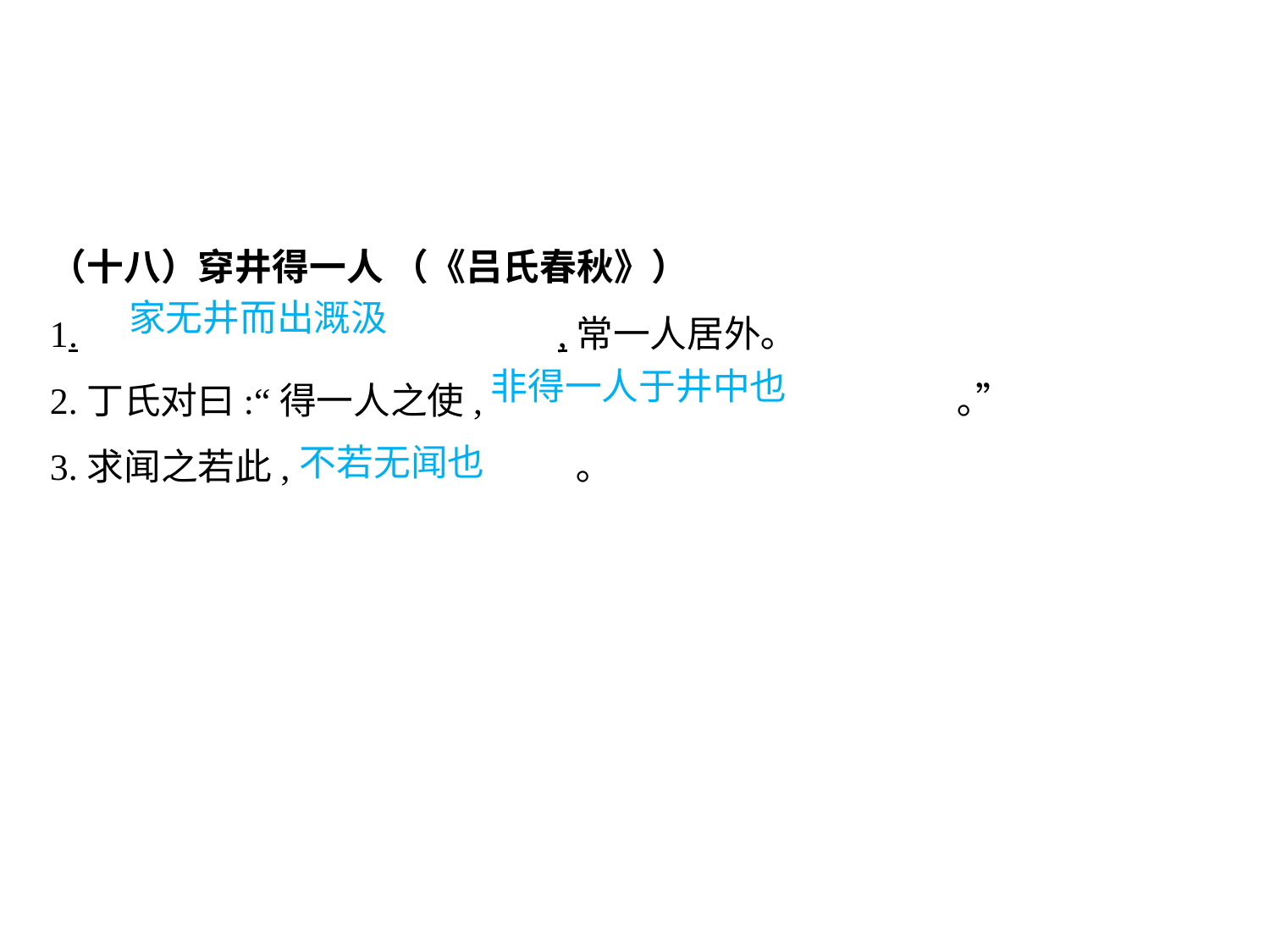

（十八）穿井得一人 （《吕氏春秋》）
1.				,常一人居外｡
2.丁氏对曰:“得一人之使,				 ｡”
3.求闻之若此,			 ｡
家无井而出溉汲
非得一人于井中也
不若无闻也